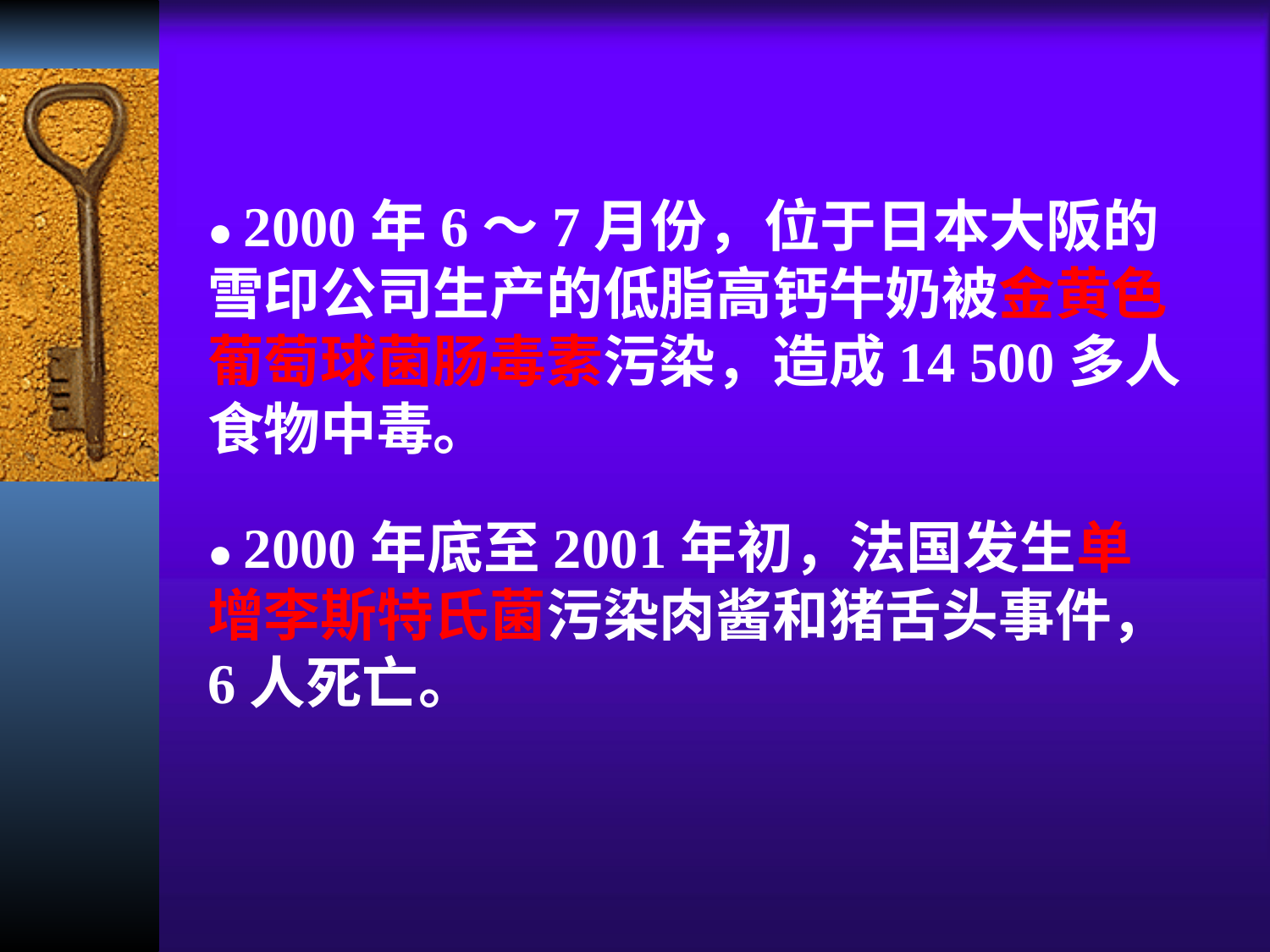

● 2000年6～7月份，位于日本大阪的雪印公司生产的低脂高钙牛奶被金黄色葡萄球菌肠毒素污染，造成14 500多人食物中毒。

● 2000年底至2001年初，法国发生单增李斯特氏菌污染肉酱和猪舌头事件，6人死亡。